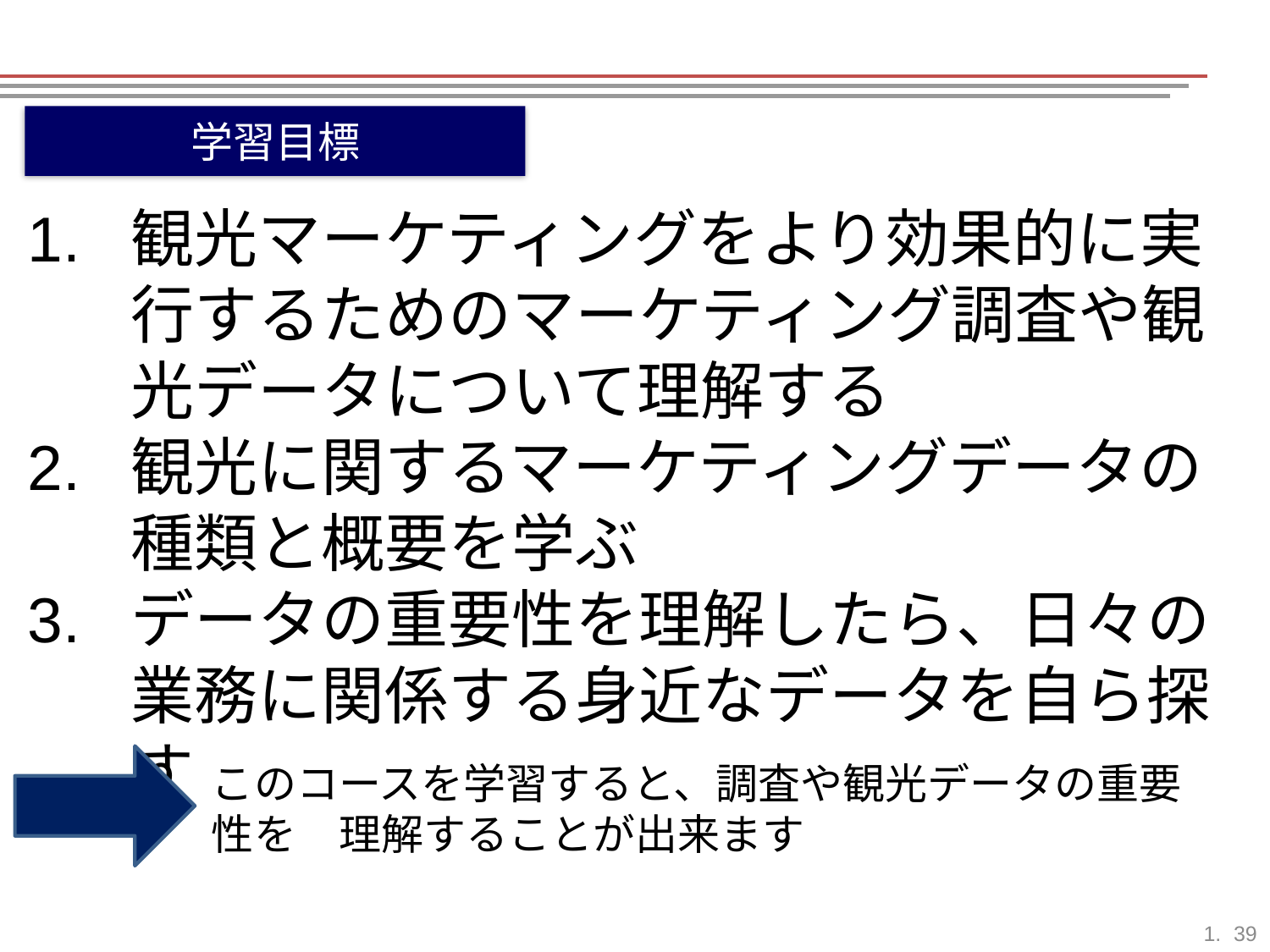

学習目標
観光マーケティングをより効果的に実行するためのマーケティング調査や観光データについて理解する
観光に関するマーケティングデータの種類と概要を学ぶ
データの重要性を理解したら、日々の業務に関係する身近なデータを自ら探す

このコースを学習すると、調査や観光データの重要性を　理解することが出来ます
39